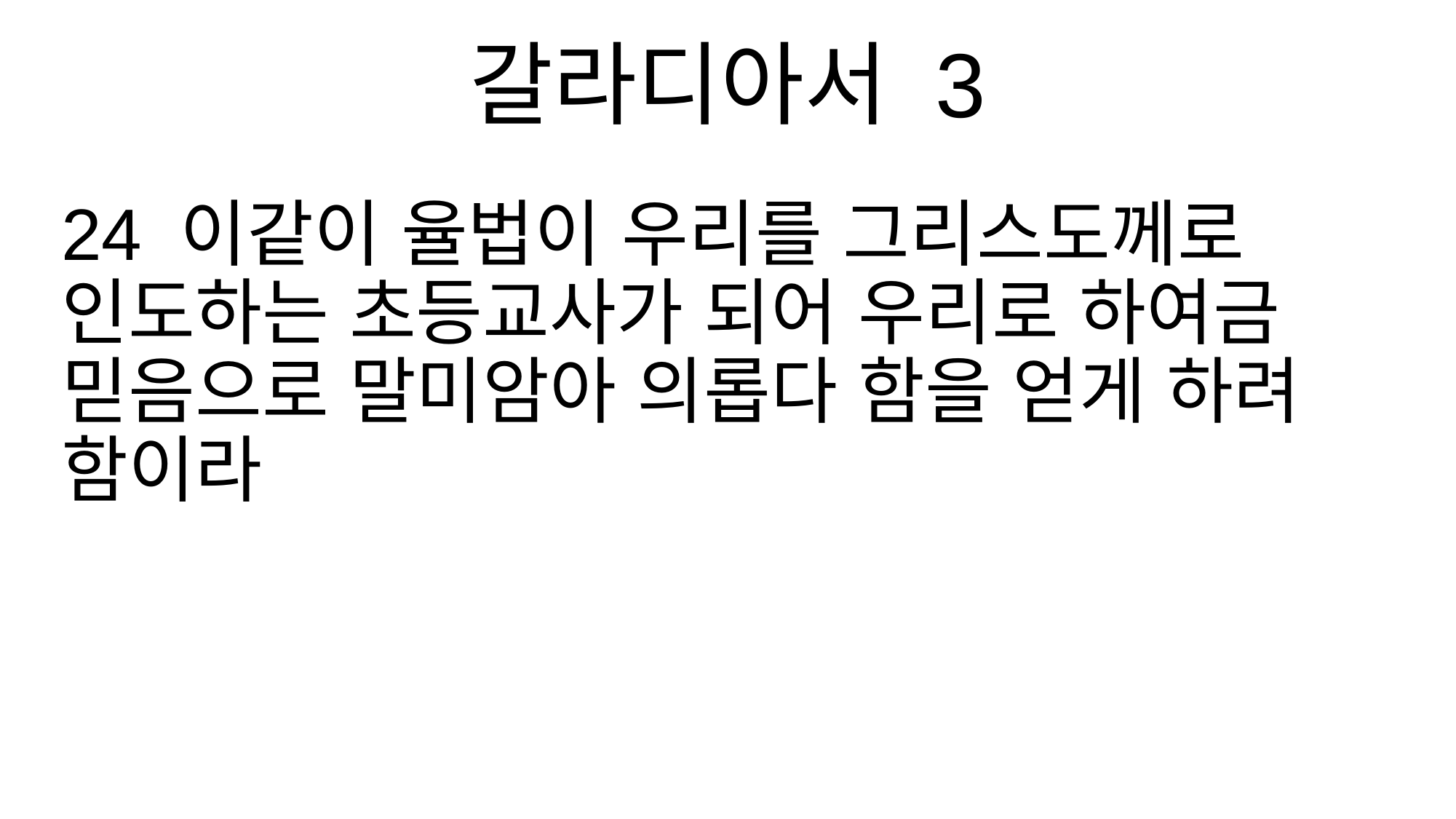

갈라디아서 3
24 이같이 율법이 우리를 그리스도께로 인도하는 초등교사가 되어 우리로 하여금 믿음으로 말미암아 의롭다 함을 얻게 하려 함이라